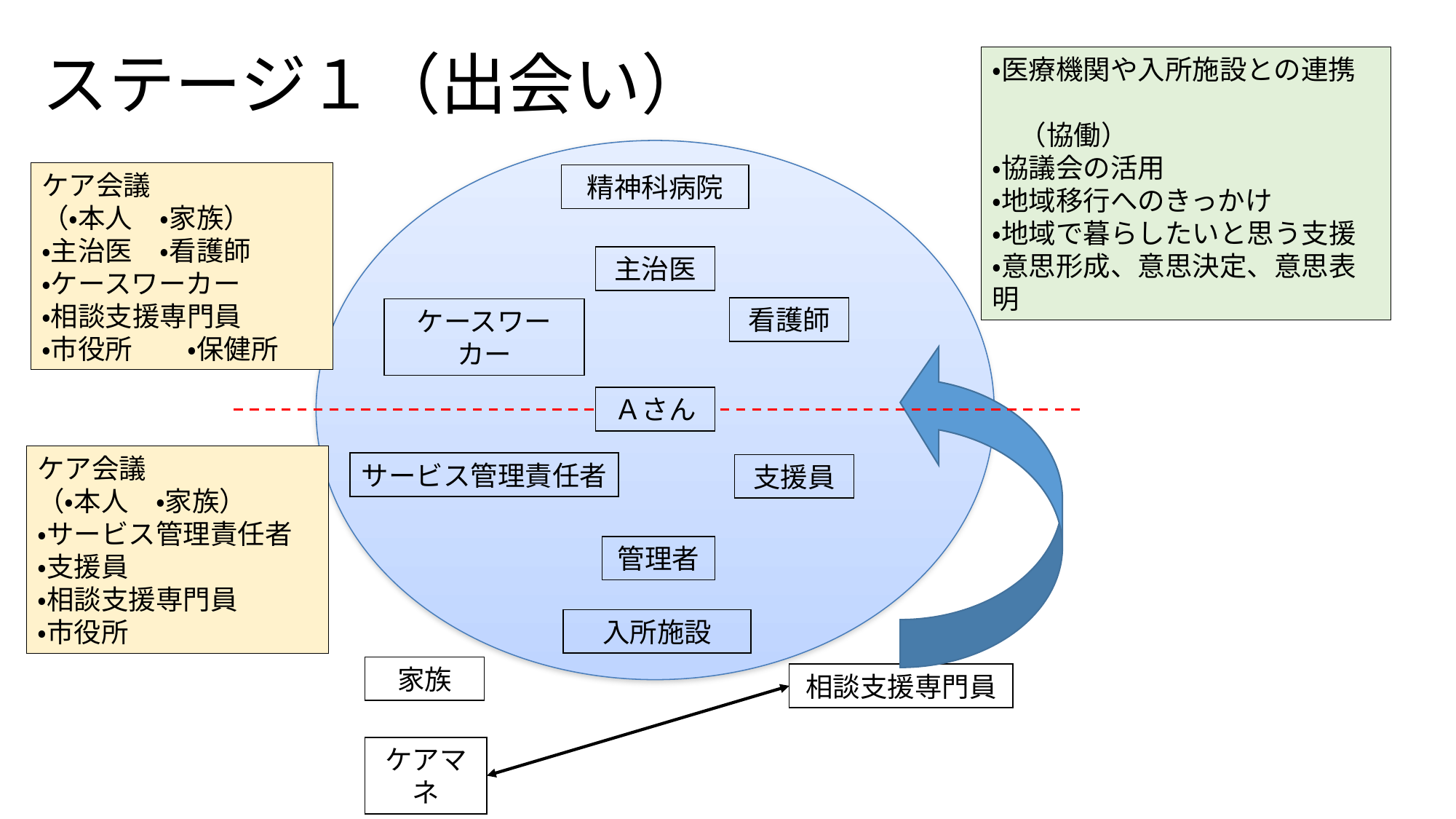

# ステージ１（出会い）
・医療機関や入所施設との連携
　（協働）
・協議会の活用
・地域移行へのきっかけ
・地域で暮らしたいと思う支援
・意思形成、意思決定、意思表明

ケア会議
（・本人　・家族）
・主治医　・看護師
・ケースワーカー
・相談支援専門員
・市役所　　・保健所
精神科病院
主治医
看護師
ケースワーカー

Ａさん
ケア会議
（・本人　・家族）
・サービス管理責任者
・支援員
・相談支援専門員
・市役所
サービス管理責任者
支援員
管理者
入所施設
家族
相談支援専門員
ケアマネ